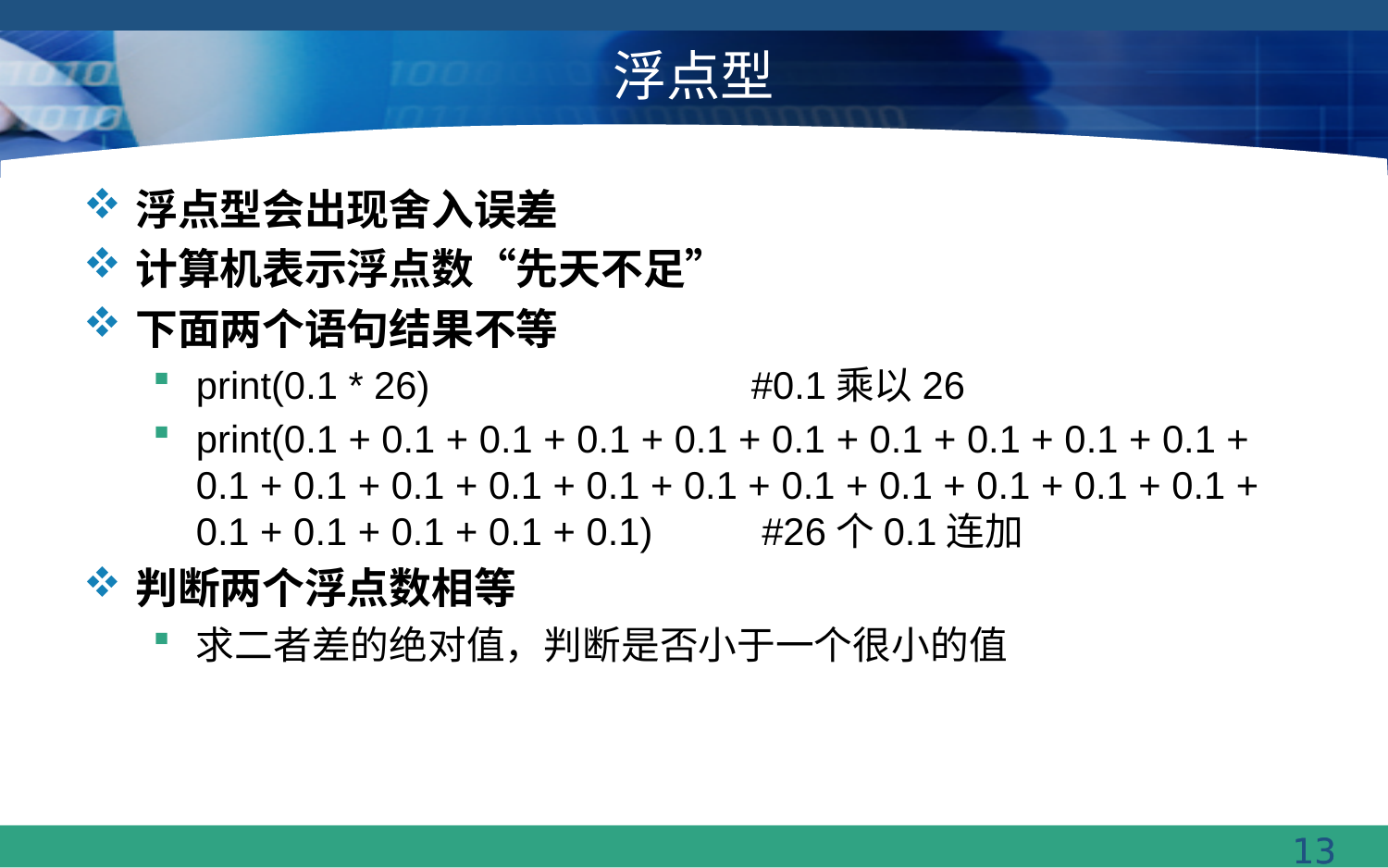

# 浮点型
浮点型会出现舍入误差
计算机表示浮点数“先天不足”
下面两个语句结果不等
print(0.1 * 26)			#0.1乘以26
print(0.1 + 0.1 + 0.1 + 0.1 + 0.1 + 0.1 + 0.1 + 0.1 + 0.1 + 0.1 + 0.1 + 0.1 + 0.1 + 0.1 + 0.1 + 0.1 + 0.1 + 0.1 + 0.1 + 0.1 + 0.1 + 0.1 + 0.1 + 0.1 + 0.1 + 0.1)	 #26个0.1连加
判断两个浮点数相等
求二者差的绝对值，判断是否小于一个很小的值